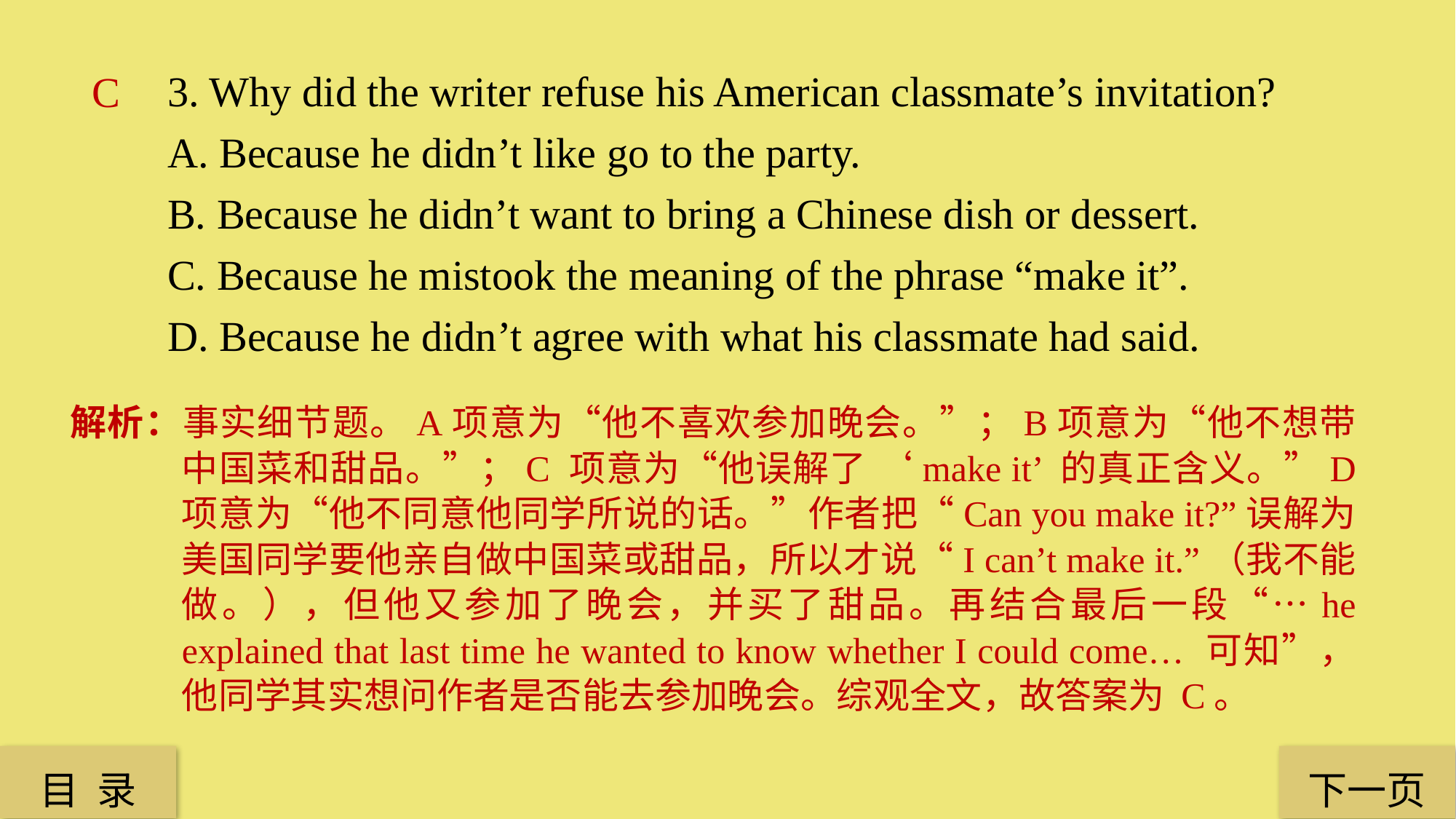

3. Why did the writer refuse his American classmate’s invitation?
A. Because he didn’t like go to the party.
B. Because he didn’t want to bring a Chinese dish or dessert.
C. Because he mistook the meaning of the phrase “make it”.
D. Because he didn’t agree with what his classmate had said.
C
解析：事实细节题。A项意为“他不喜欢参加晚会。”；B项意为“他不想带中国菜和甜品。”；C 项意为“他误解了 ‘make it’ 的真正含义。”D 项意为“他不同意他同学所说的话。”作者把“Can you make it?”误解为美国同学要他亲自做中国菜或甜品，所以才说“I can’t make it.”（我不能做。），但他又参加了晚会，并买了甜品。再结合最后一段“…he explained that last time he wanted to know whether I could come… 可知”，他同学其实想问作者是否能去参加晚会。综观全文，故答案为 C。